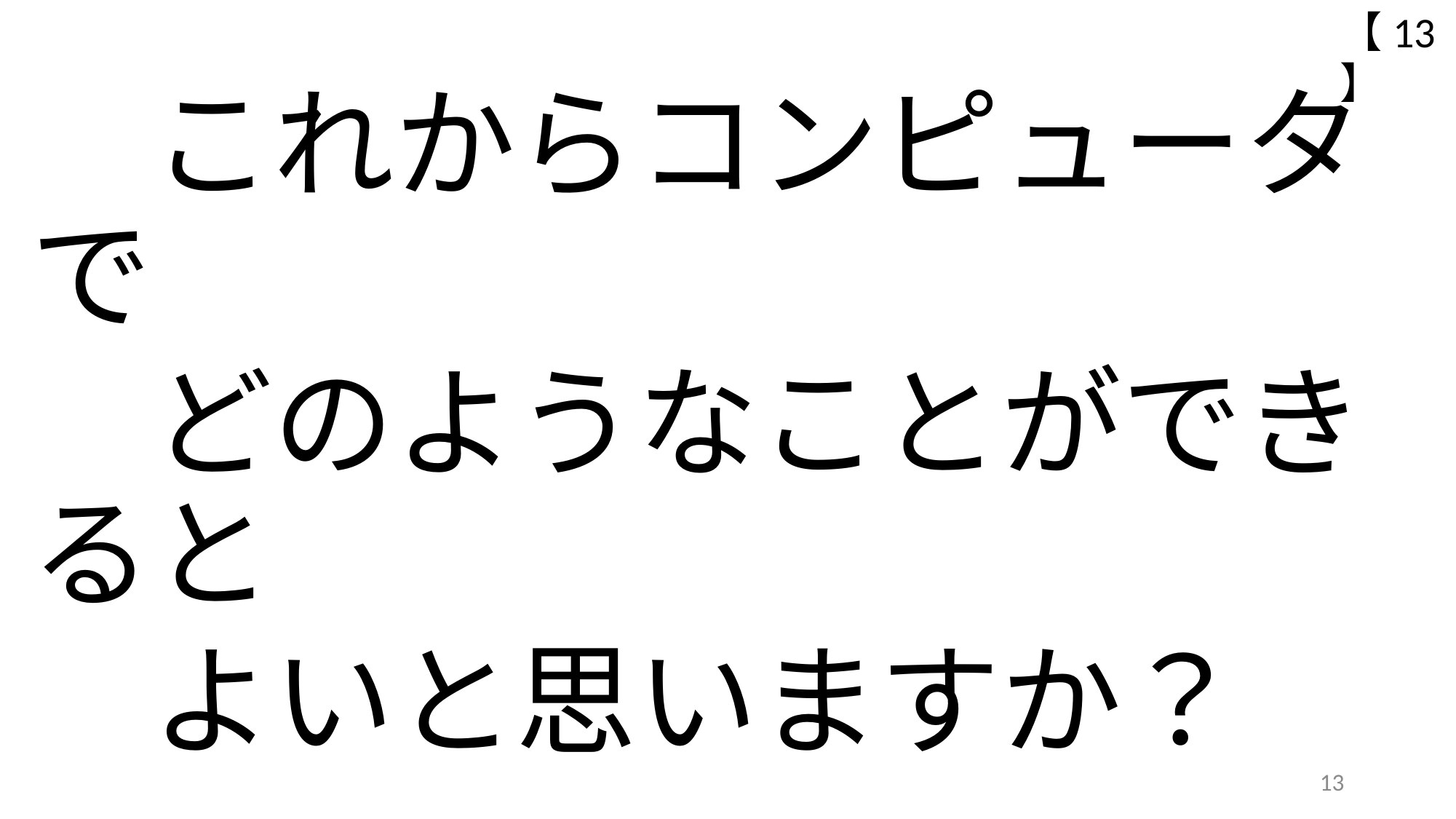

【13】
# これからコンピュータで 　 　どのようなことができると 　 　よいと思いますか？
13